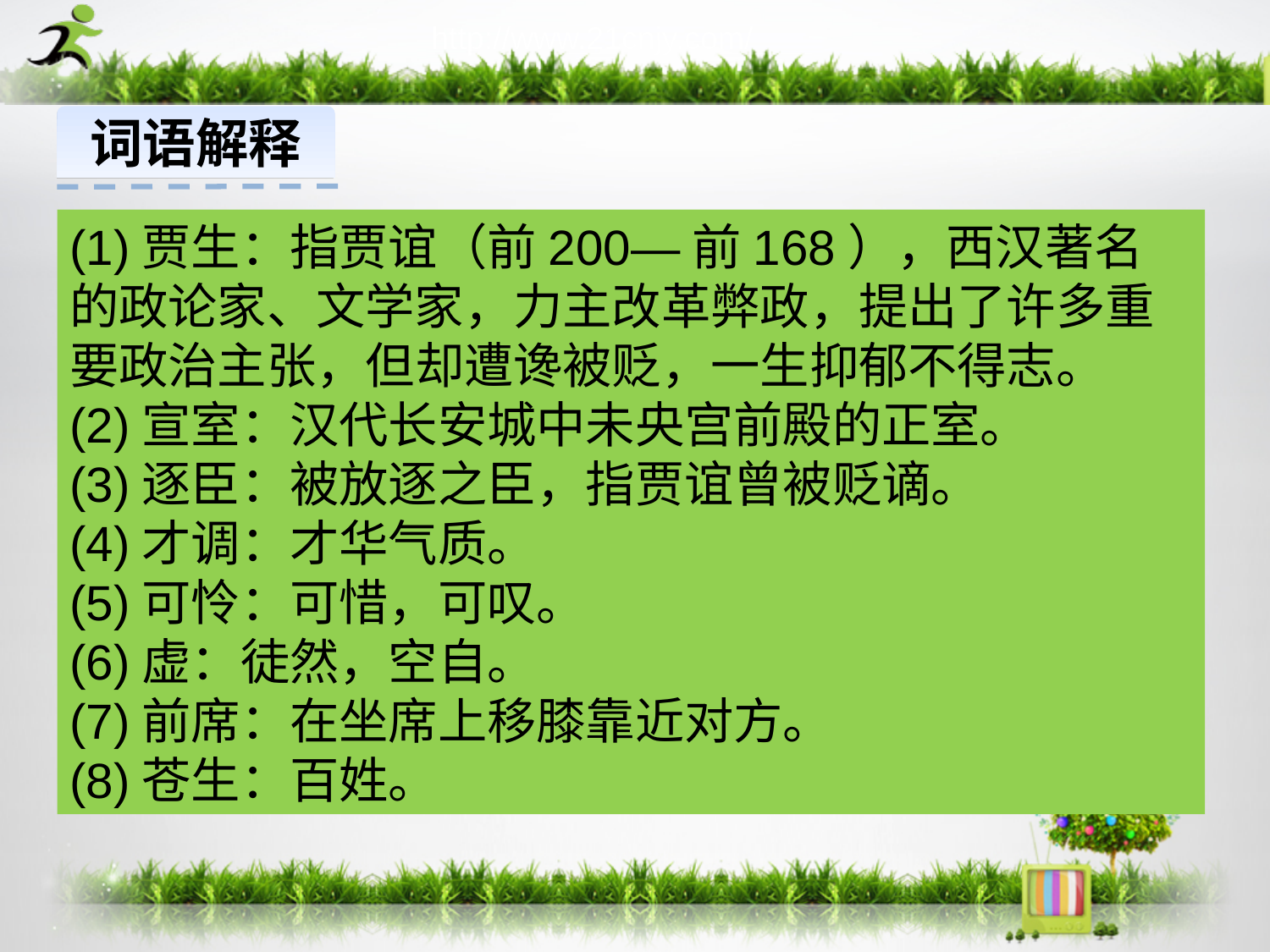

词语解释

(1)贾生：指贾谊（前200—前168），西汉著名的政论家、文学家，力主改革弊政，提出了许多重要政治主张，但却遭谗被贬，一生抑郁不得志。
(2)宣室：汉代长安城中未央宫前殿的正室。
(3)逐臣：被放逐之臣，指贾谊曾被贬谪。
(4)才调：才华气质。
(5)可怜：可惜，可叹。
(6)虚：徒然，空自。
(7)前席：在坐席上移膝靠近对方。
(8)苍生：百姓。